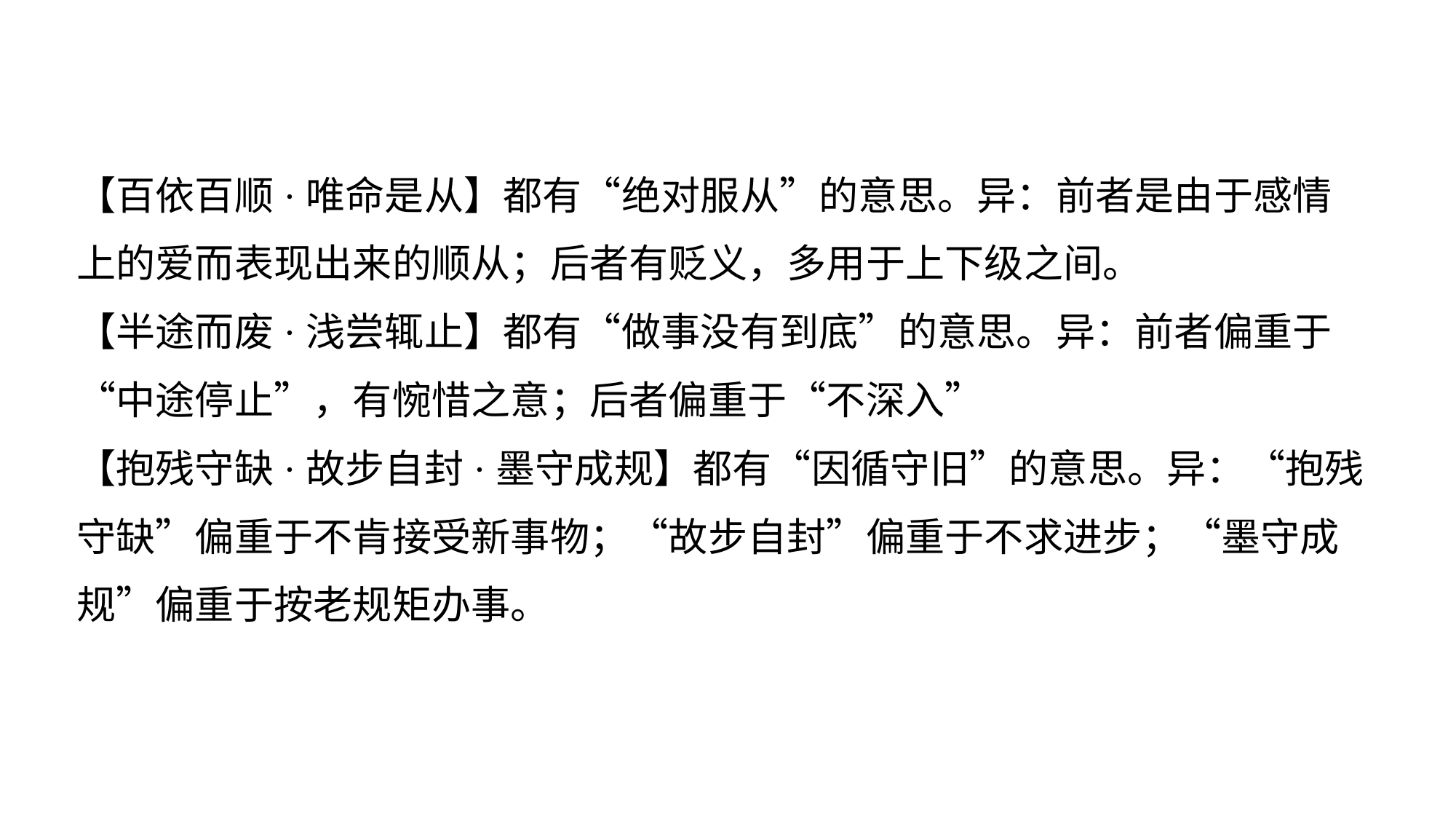

【百依百顺·唯命是从】都有“绝对服从”的意思。异：前者是由于感情上的爱而表现出来的顺从；后者有贬义，多用于上下级之间。
【半途而废·浅尝辄止】都有“做事没有到底”的意思。异：前者偏重于“中途停止”，有惋惜之意；后者偏重于“不深入”
【抱残守缺·故步自封·墨守成规】都有“因循守旧”的意思。异：“抱残守缺”偏重于不肯接受新事物；“故步自封”偏重于不求进步；“墨守成规”偏重于按老规矩办事。